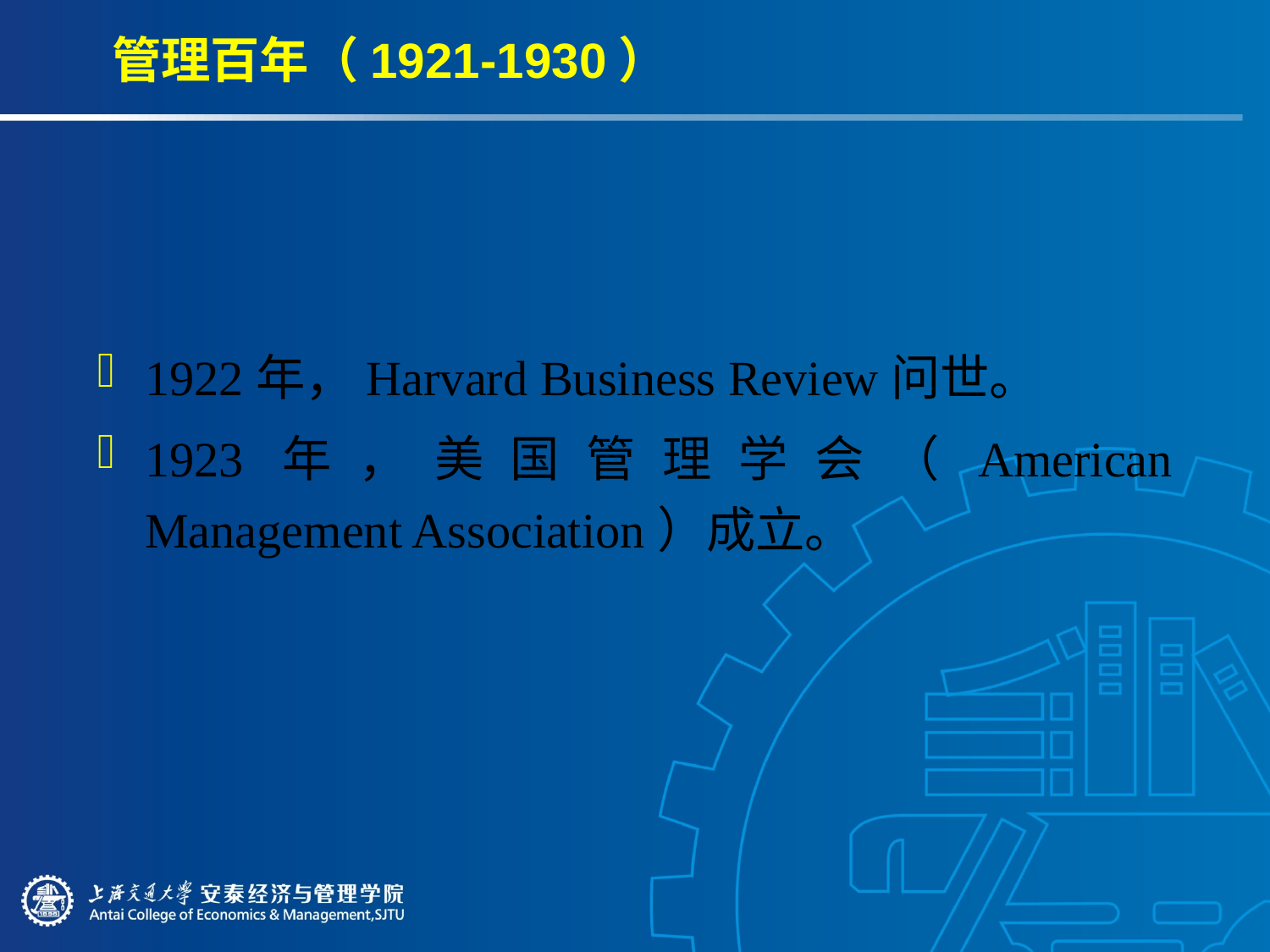

# 管理百年（1921-1930）
1922年，Harvard Business Review问世。
1923年，美国管理学会（American Management Association）成立。